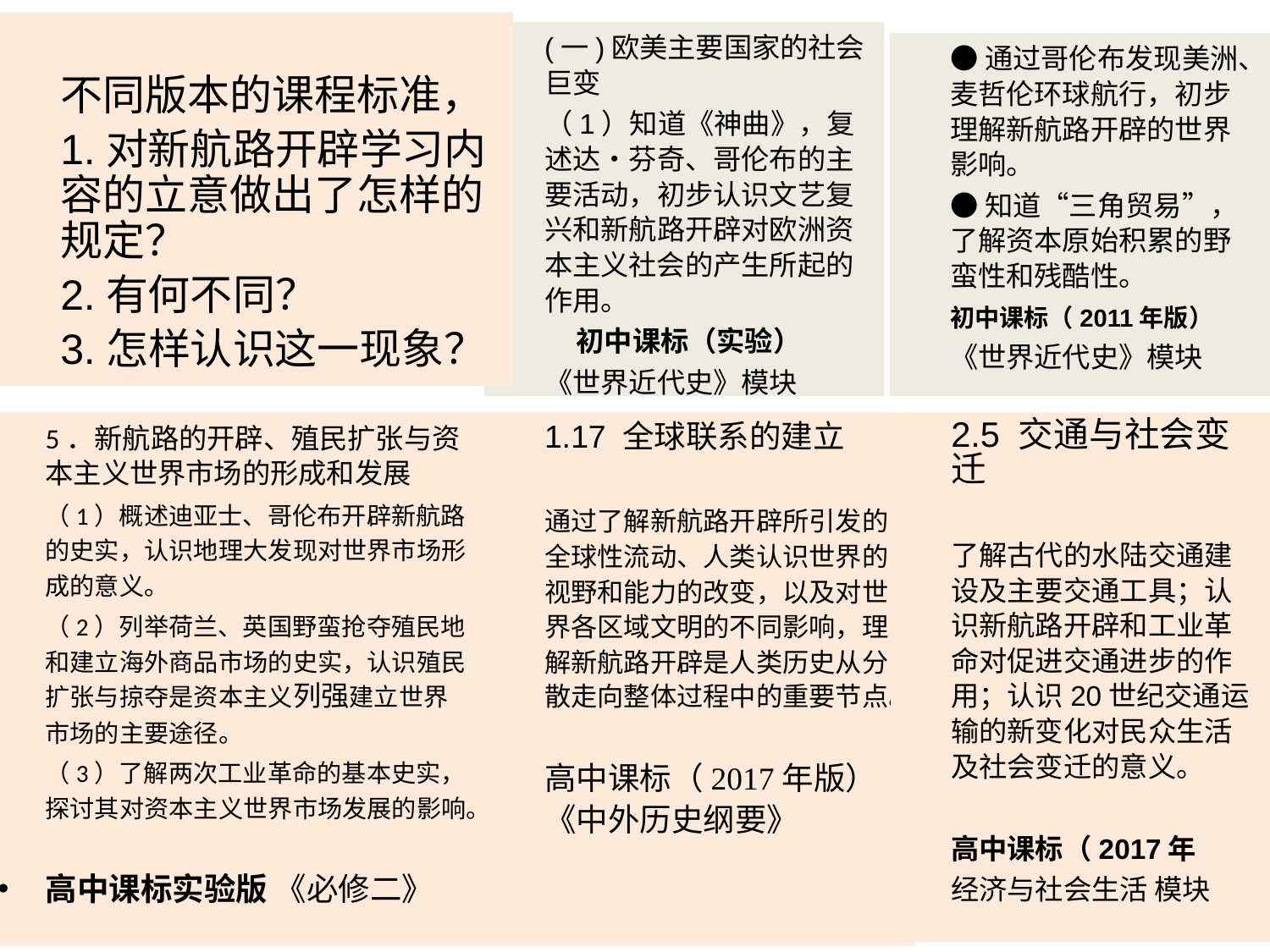

不同版本的课程标准，
1.对新航路开辟学习内容的立意做出了怎样的规定？
2.有何不同？
3.怎样认识这一现象？
(一)欧美主要国家的社会巨变
（1）知道《神曲》，复述达•芬奇、哥伦布的主要活动，初步认识文艺复兴和新航路开辟对欧洲资本主义社会的产生所起的作用。
　初中课标（实验）
《世界近代史》模块
●通过哥伦布发现美洲、麦哲伦环球航行，初步理解新航路开辟的世界影响。
●知道“三角贸易”，了解资本原始积累的野蛮性和残酷性。
初中课标（2011年版）
《世界近代史》模块
2.5 交通与社会变迁

了解古代的水陆交通建设及主要交通工具；认识新航路开辟和工业革命对促进交通进步的作用；认识20世纪交通运输的新变化对民众生活及社会变迁的意义。

高中课标（2017年
经济与社会生活 模块
5．新航路的开辟、殖民扩张与资本主义世界市场的形成和发展
（1）概述迪亚士、哥伦布开辟新航路的史实，认识地理大发现对世界市场形成的意义。
（2）列举荷兰、英国野蛮抢夺殖民地和建立海外商品市场的史实，认识殖民扩张与掠夺是资本主义列强建立世界市场的主要途径。
（3）了解两次工业革命的基本史实，探讨其对资本主义世界市场发展的影响。

高中课标实验版 《必修二》
1.17 全球联系的建立

通过了解新航路开辟所引发的全球性流动、人类认识世界的视野和能力的改变，以及对世界各区域文明的不同影响，理解新航路开辟是人类历史从分散走向整体过程中的重要节点。

高中课标（2017年版）
《中外历史纲要》